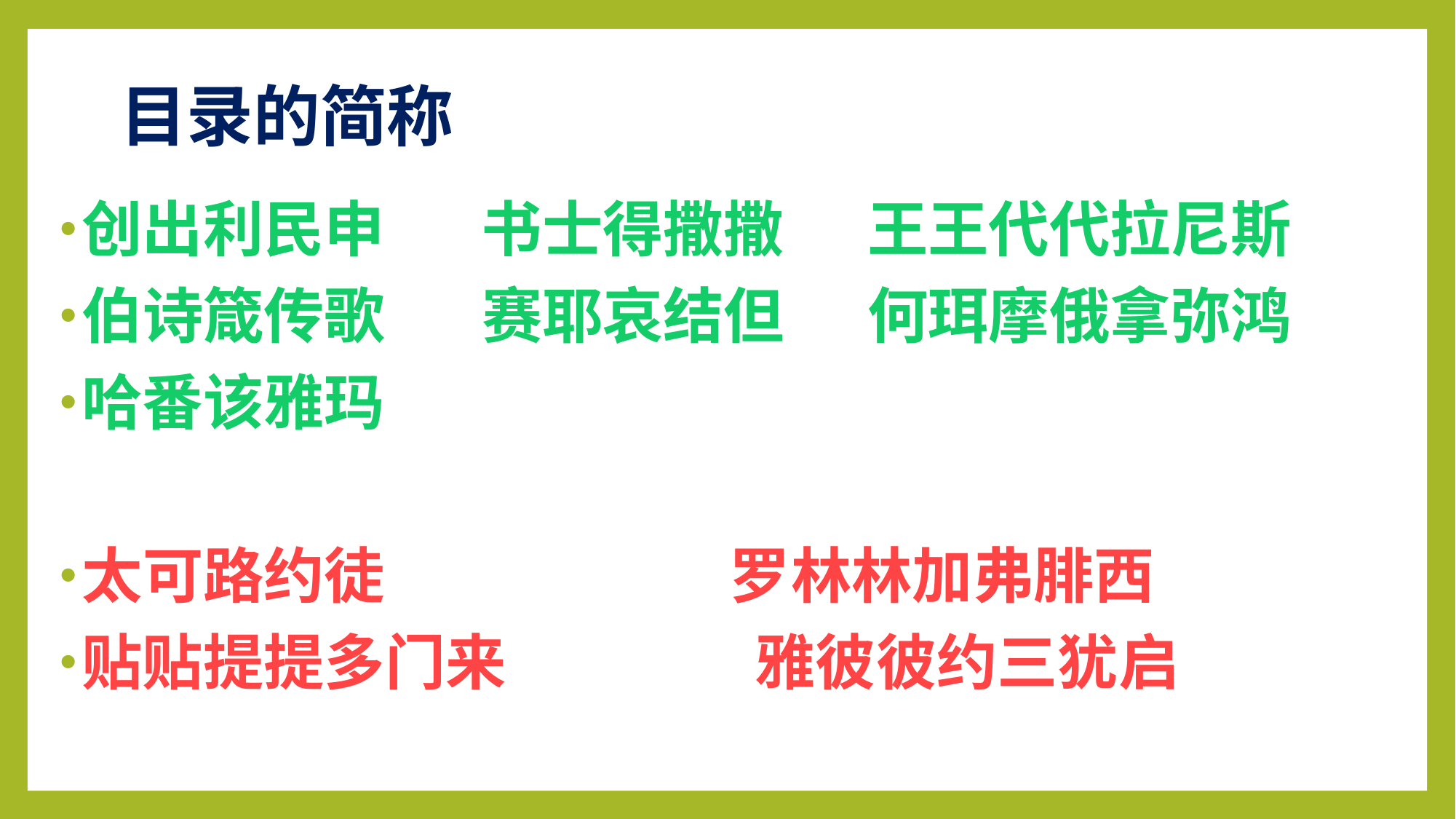

# 目录的简称
创出利民申       书士得撒撒      王王代代拉尼斯
伯诗箴传歌       赛耶哀结但      何珥摩俄拿弥鸿
哈番该雅玛

太可路约徒                         罗林林加弗腓西
贴贴提提多门来                  雅彼彼约三犹启